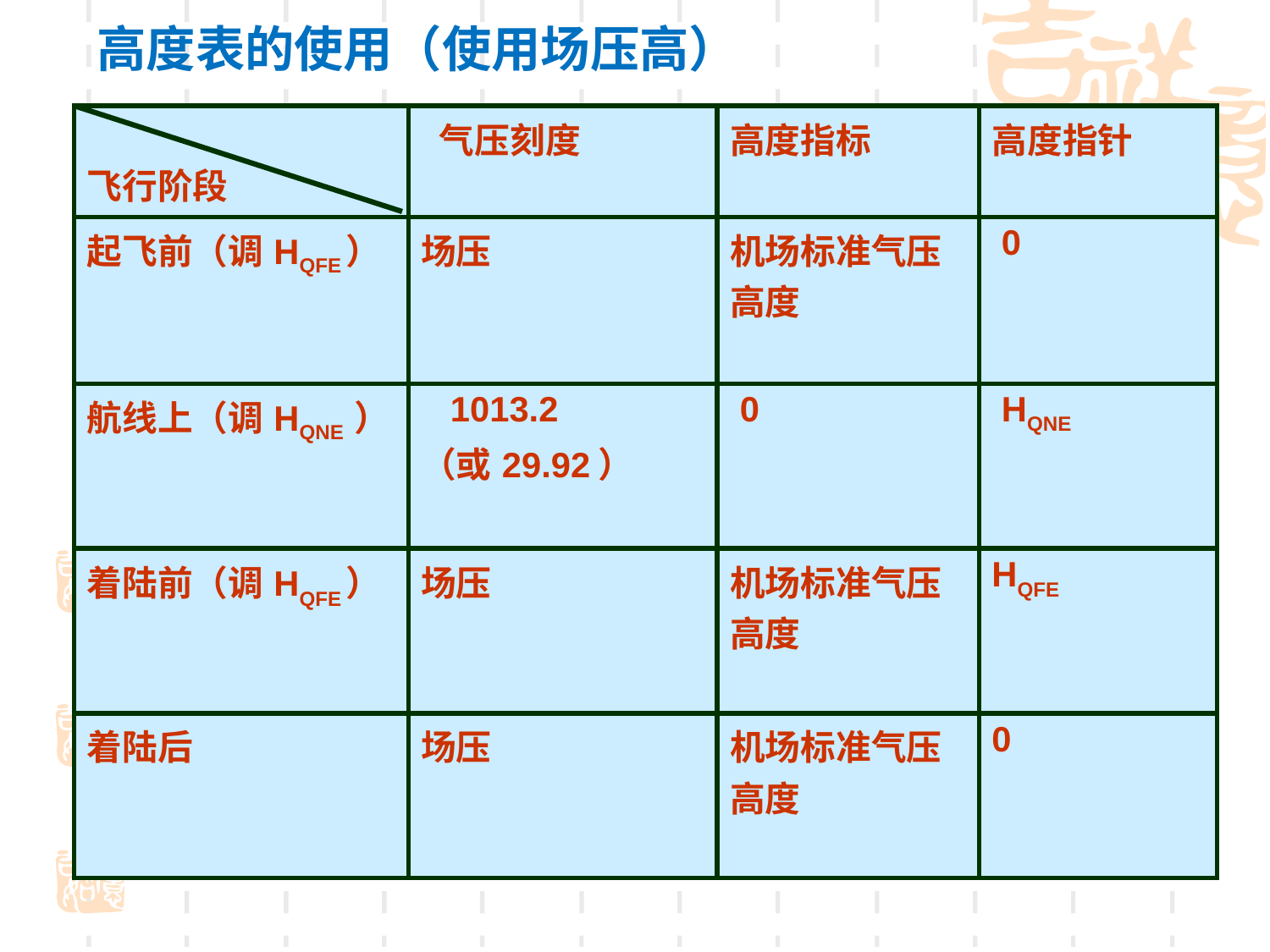

高度表的使用（使用场压高）
#
| 飞行阶段 | 气压刻度 | 高度指标 | 高度指针 |
| --- | --- | --- | --- |
| 起飞前（调HQFE） | 场压 | 机场标准气压高度 | 0 |
| 航线上（调HQNE ） | 1013.2 （或29.92） | 0 | HQNE |
| 着陆前（调HQFE） | 场压 | 机场标准气压高度 | HQFE |
| 着陆后 | 场压 | 机场标准气压高度 | 0 |